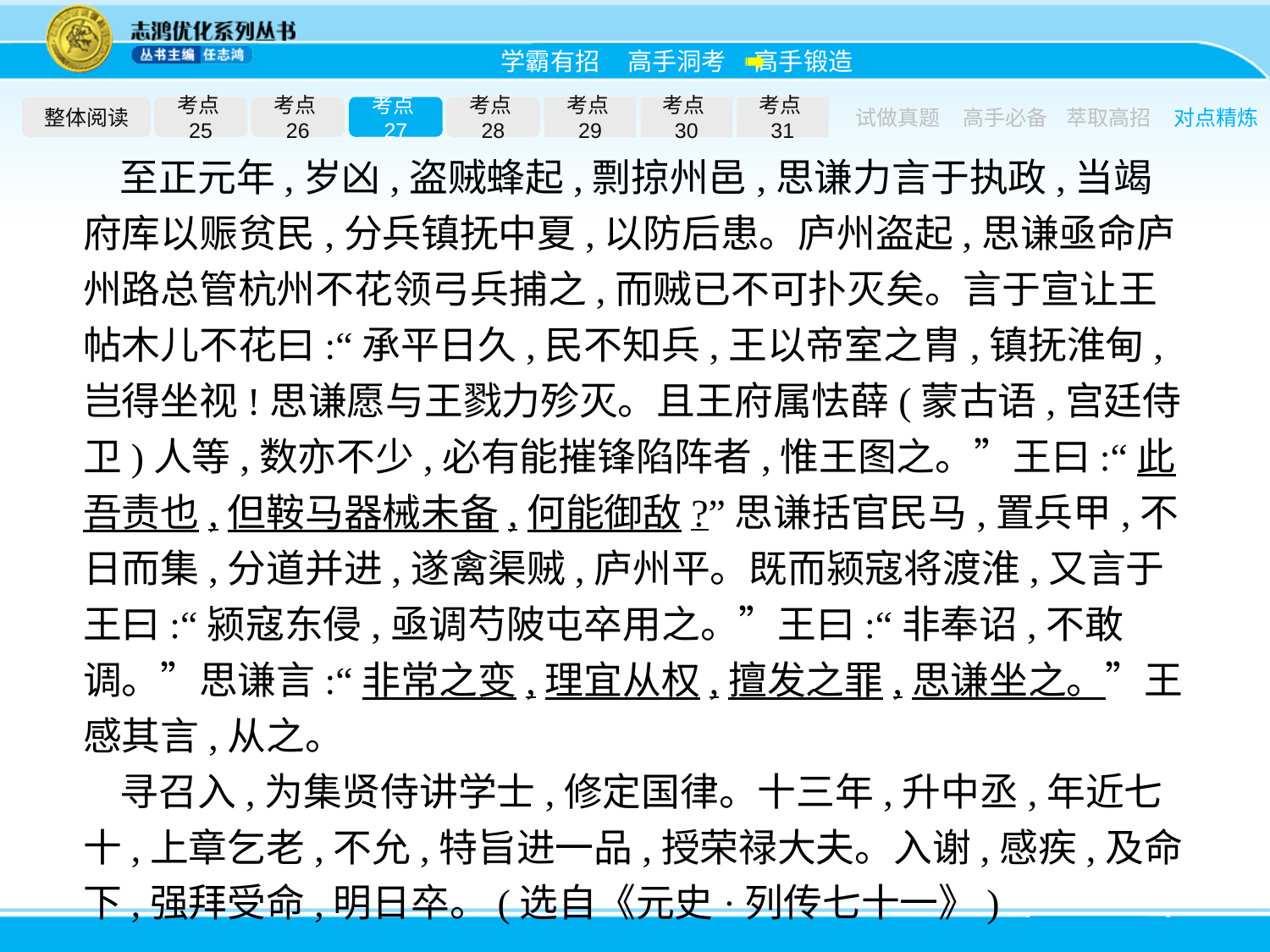

整体阅读
考点25
考点26
考点27
考点28
考点29
考点30
考点31
试做真题
高手必备
萃取高招
对点精炼
至正元年,岁凶,盗贼蜂起,剽掠州邑,思谦力言于执政,当竭府库以赈贫民,分兵镇抚中夏,以防后患。庐州盗起,思谦亟命庐州路总管杭州不花领弓兵捕之,而贼已不可扑灭矣。言于宣让王帖木儿不花曰:“承平日久,民不知兵,王以帝室之胄,镇抚淮甸,岂得坐视!思谦愿与王戮力殄灭。且王府属怯薛(蒙古语,宫廷侍卫)人等,数亦不少,必有能摧锋陷阵者,惟王图之。”王曰:“此吾责也,但鞍马器械未备,何能御敌?”思谦括官民马,置兵甲,不日而集,分道并进,遂禽渠贼,庐州平。既而颍寇将渡淮,又言于王曰:“颍寇东侵,亟调芍陂屯卒用之。”王曰:“非奉诏,不敢调。”思谦言:“非常之变,理宜从权,擅发之罪,思谦坐之。”王感其言,从之。
寻召入,为集贤侍讲学士,修定国律。十三年,升中丞,年近七十,上章乞老,不允,特旨进一品,授荣禄大夫。入谢,感疾,及命下,强拜受命,明日卒。(选自《元史·列传七十一》)